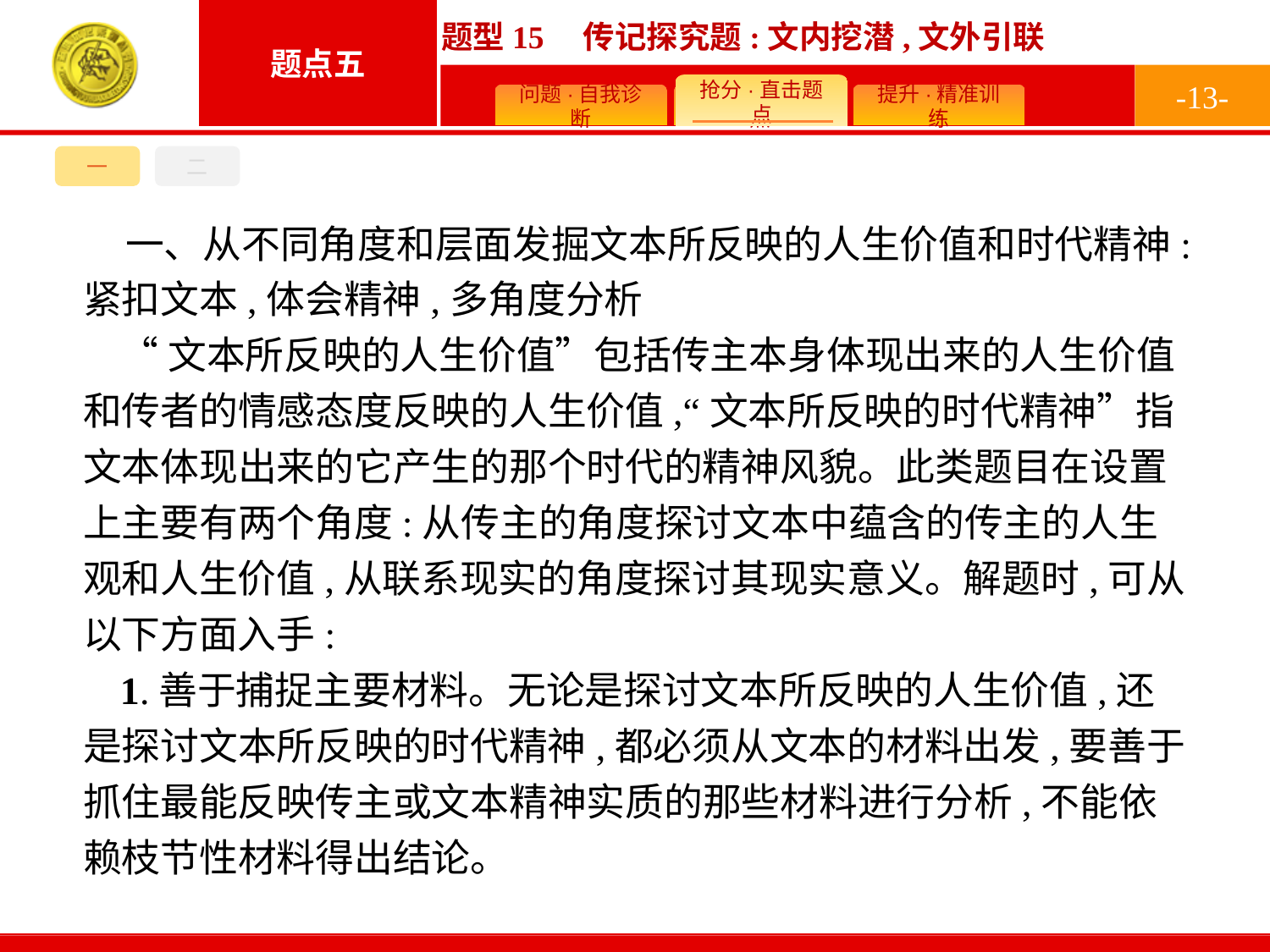

-13-
一
二
一、从不同角度和层面发掘文本所反映的人生价值和时代精神:紧扣文本,体会精神,多角度分析
“文本所反映的人生价值”包括传主本身体现出来的人生价值和传者的情感态度反映的人生价值,“文本所反映的时代精神”指文本体现出来的它产生的那个时代的精神风貌。此类题目在设置上主要有两个角度:从传主的角度探讨文本中蕴含的传主的人生观和人生价值,从联系现实的角度探讨其现实意义。解题时,可从以下方面入手:
1.善于捕捉主要材料。无论是探讨文本所反映的人生价值,还是探讨文本所反映的时代精神,都必须从文本的材料出发,要善于抓住最能反映传主或文本精神实质的那些材料进行分析,不能依赖枝节性材料得出结论。